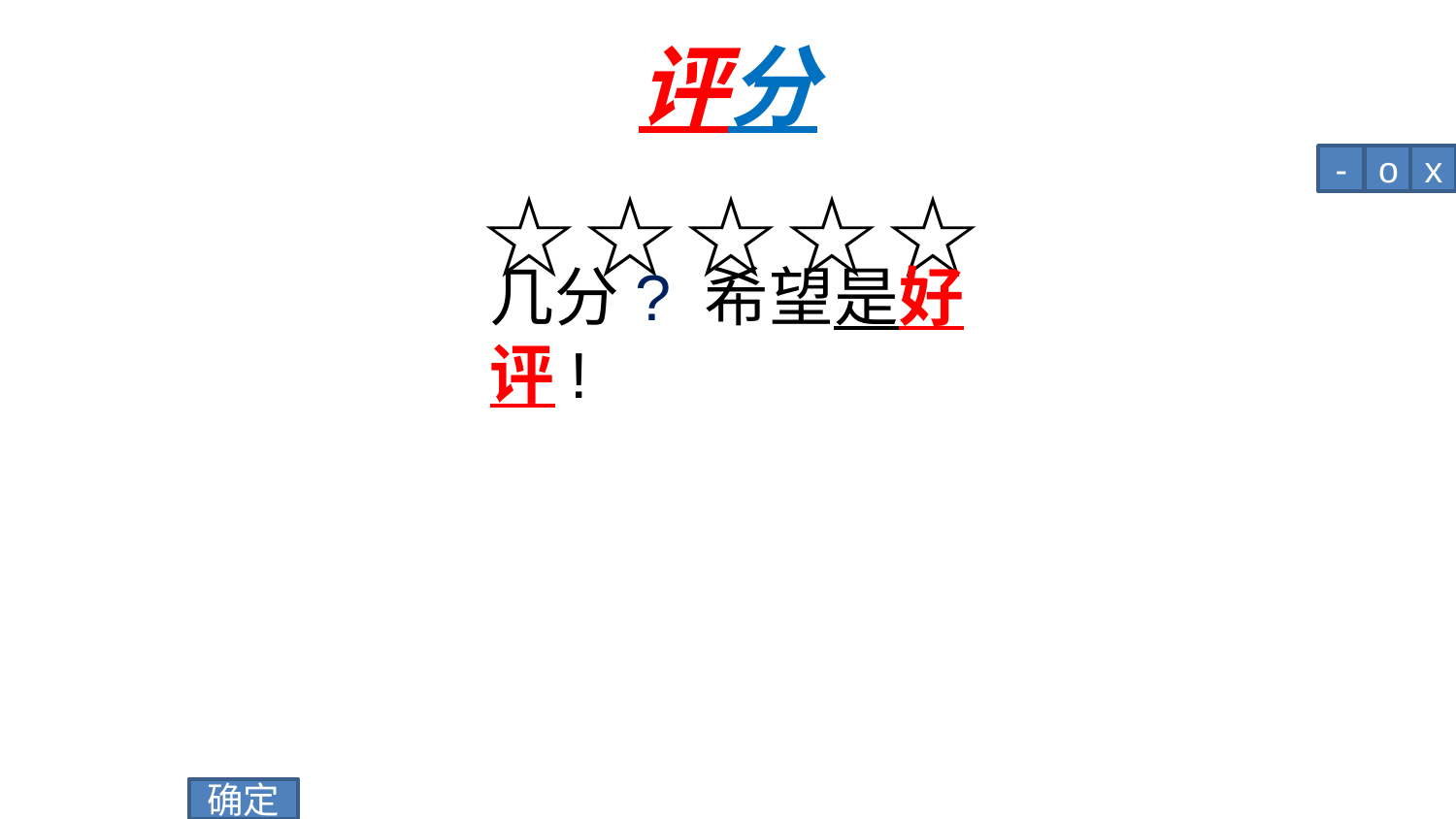

# 评分
-
o
x
☆☆☆☆☆
几分? 希望是好评!
确定